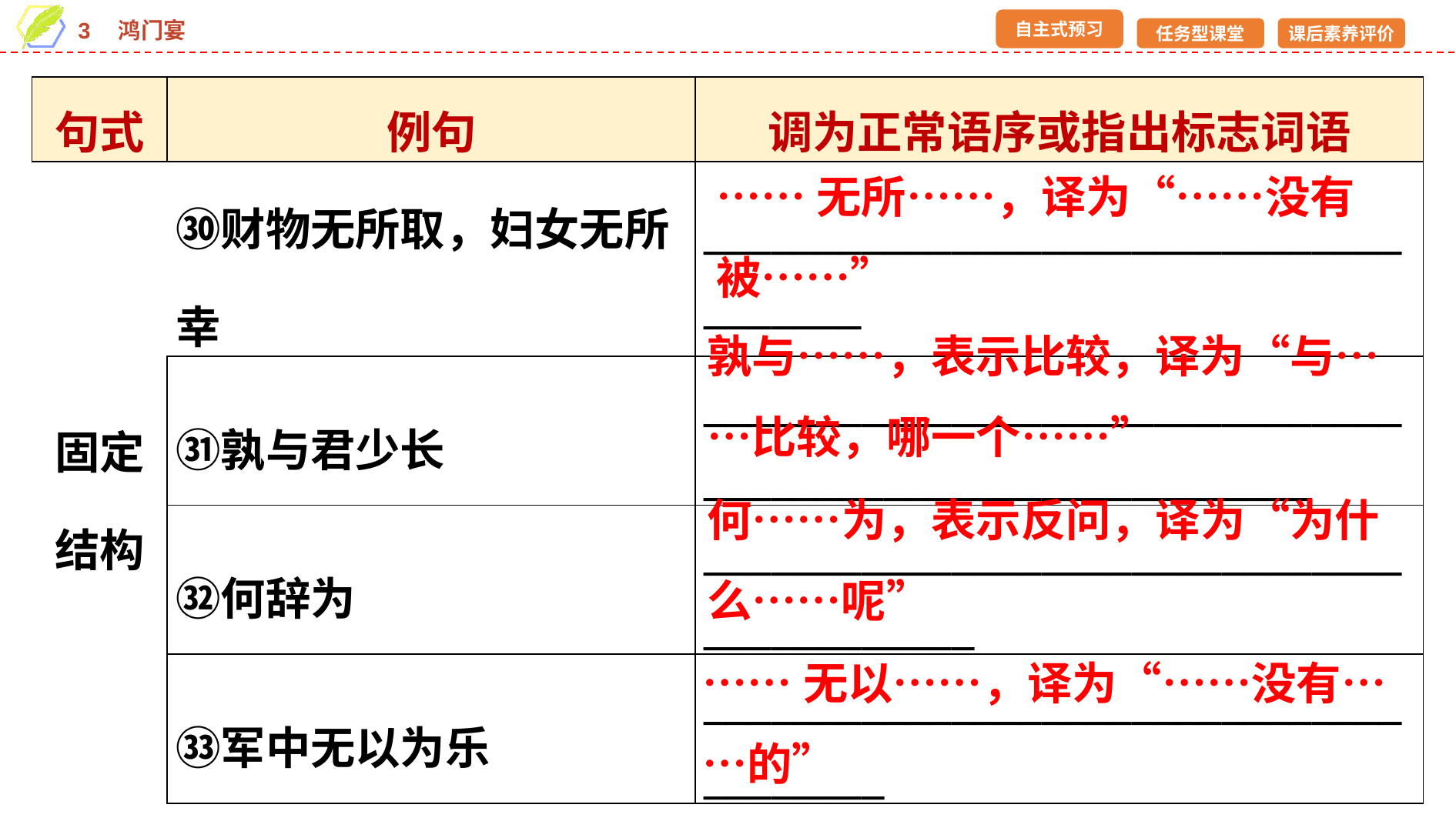

| 句式 | 例句 | 调为正常语序或指出标志词语 |
| --- | --- | --- |
| 固定 结构 | ㉚财物无所取，妇女无所幸 | \_\_\_\_\_\_\_\_\_\_\_\_\_\_\_\_\_\_\_\_\_\_\_\_\_\_\_\_\_\_\_\_\_\_\_\_\_\_ |
|  | ㉛孰与君少长 | \_\_\_\_\_\_\_\_\_\_\_\_\_\_\_\_\_\_\_\_\_\_\_\_\_\_\_\_\_\_\_\_\_\_\_\_\_\_\_\_\_\_\_\_\_\_\_\_\_\_\_\_\_\_\_\_\_\_ |
|  | ㉜何辞为 | \_\_\_\_\_\_\_\_\_\_\_\_\_\_\_\_\_\_\_\_\_\_\_\_\_\_\_\_\_\_\_\_\_\_\_\_\_\_\_\_\_\_\_ |
|  | ㉝军中无以为乐 | \_\_\_\_\_\_\_\_\_\_\_\_\_\_\_\_\_\_\_\_\_\_\_\_\_\_\_\_\_\_\_\_\_\_\_\_\_\_\_ |
……无所……，译为“……没有被……”
孰与……，表示比较，译为“与……比较，哪一个……”
何……为，表示反问，译为“为什么……呢”
……无以……，译为“……没有……的”